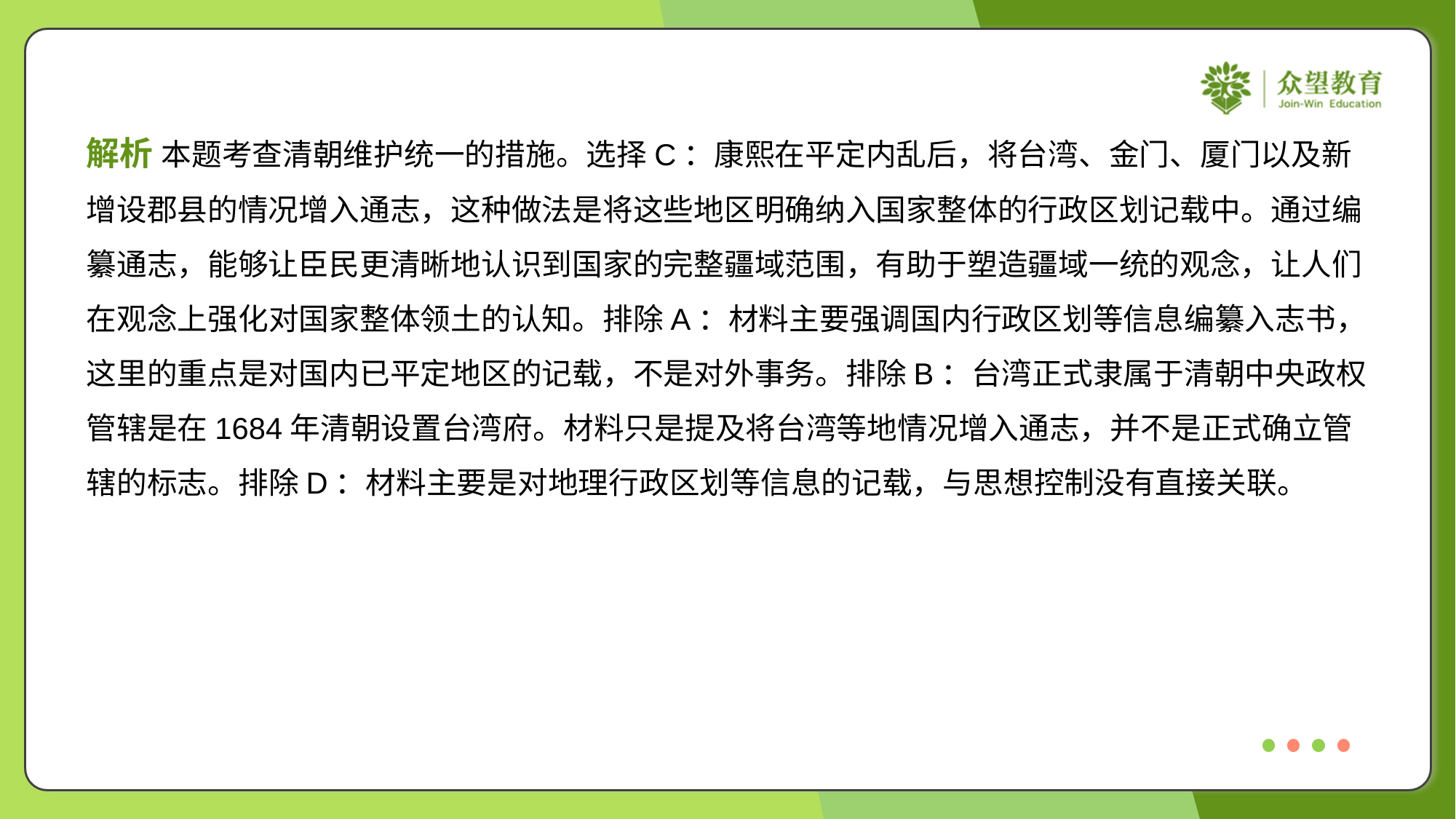

解析 本题考查清朝维护统一的措施。选择C：康熙在平定内乱后，将台湾、金门、厦门以及新
增设郡县的情况增入通志，这种做法是将这些地区明确纳入国家整体的行政区划记载中。通过编
纂通志，能够让臣民更清晰地认识到国家的完整疆域范围，有助于塑造疆域一统的观念，让人们
在观念上强化对国家整体领土的认知。排除A：材料主要强调国内行政区划等信息编纂入志书，
这里的重点是对国内已平定地区的记载，不是对外事务。排除B：台湾正式隶属于清朝中央政权
管辖是在1684年清朝设置台湾府。材料只是提及将台湾等地情况增入通志，并不是正式确立管
辖的标志。排除D：材料主要是对地理行政区划等信息的记载，与思想控制没有直接关联。